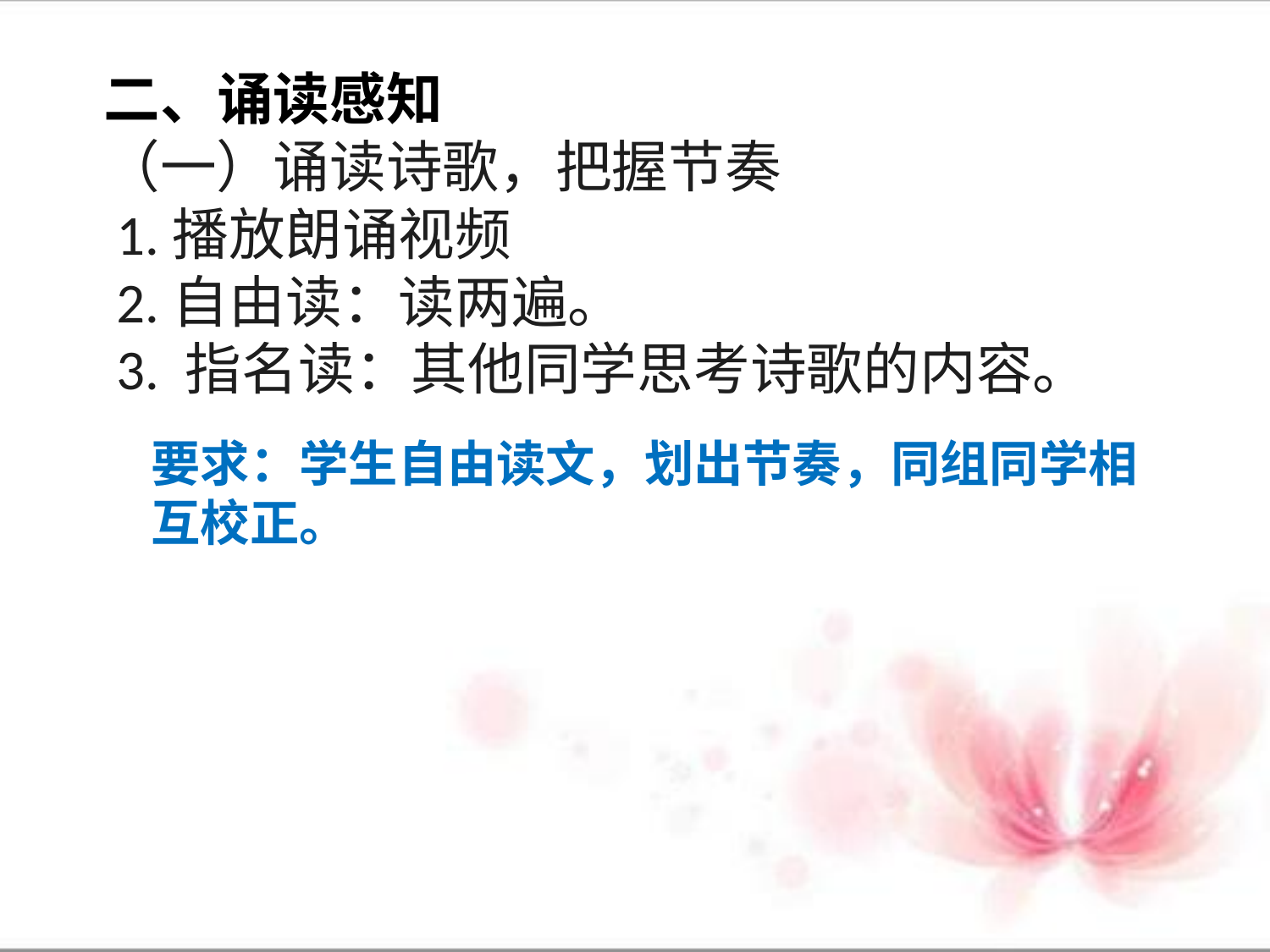

二、诵读感知
（一）诵读诗歌，把握节奏
 1.播放朗诵视频
 2.自由读：读两遍。
 3. 指名读：其他同学思考诗歌的内容。
要求：学生自由读文，划出节奏，同组同学相互校正。